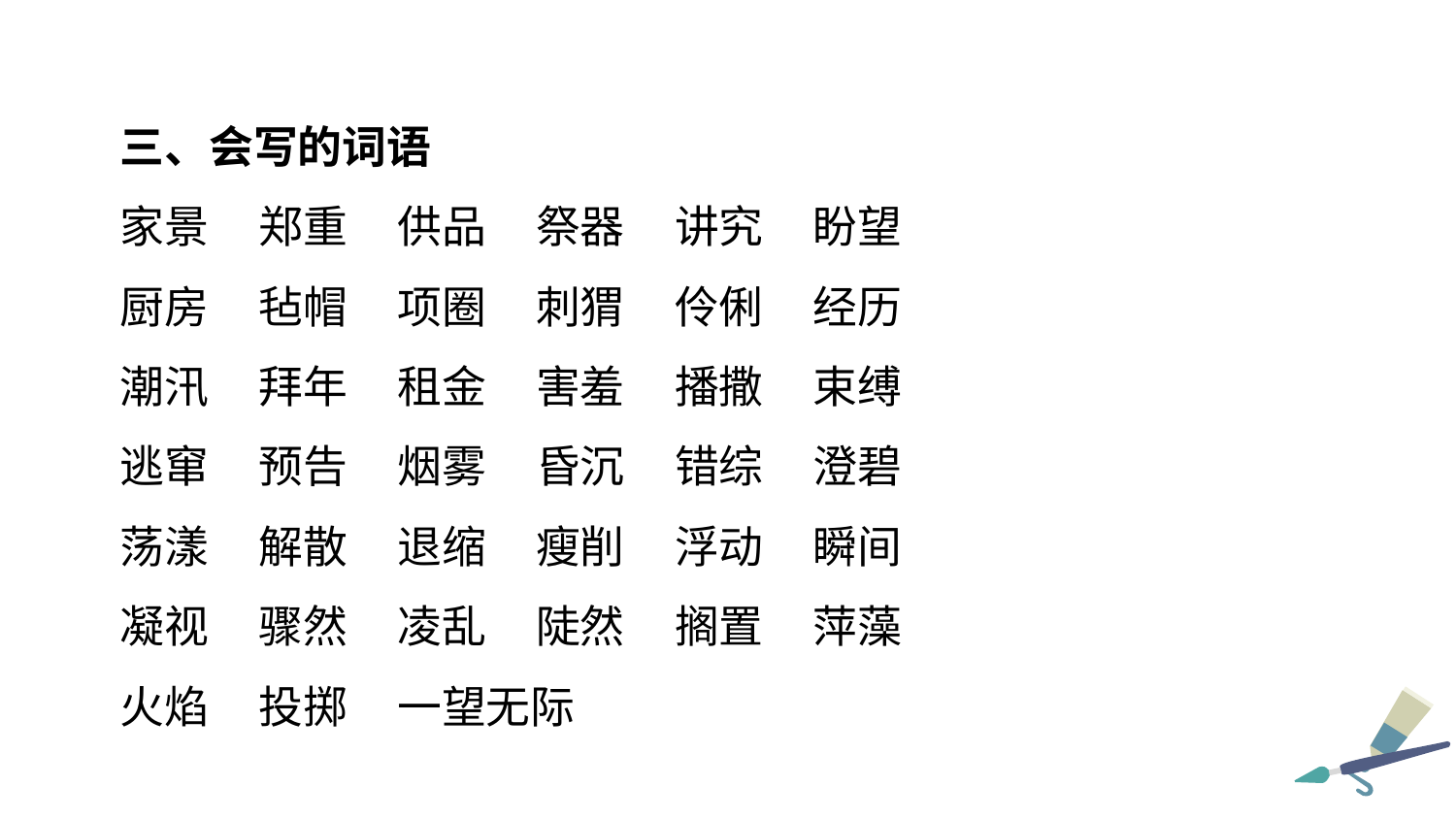

三、会写的词语
家景     郑重     供品     祭器     讲究     盼望
厨房     毡帽     项圈     刺猬     伶俐     经历
潮汛     拜年     租金     害羞     播撒     束缚
逃窜     预告     烟雾     昏沉     错综     澄碧
荡漾     解散     退缩     瘦削     浮动     瞬间
凝视     骤然     凌乱     陡然     搁置     萍藻
火焰     投掷     一望无际